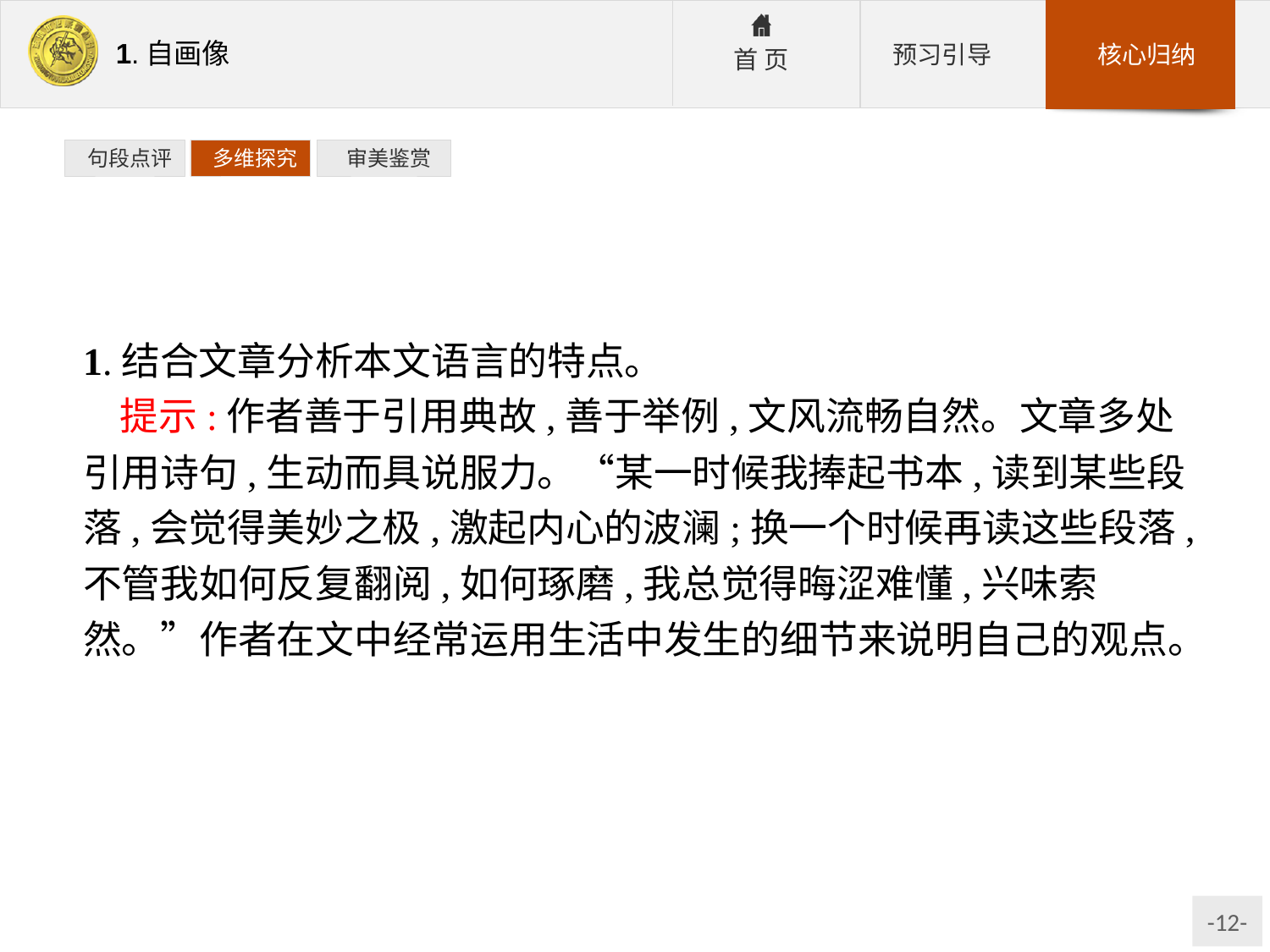

句段点评
 多维探究
 审美鉴赏
1.结合文章分析本文语言的特点。
提示:作者善于引用典故,善于举例,文风流畅自然。文章多处引用诗句,生动而具说服力。“某一时候我捧起书本,读到某些段落,会觉得美妙之极,激起内心的波澜;换一个时候再读这些段落,不管我如何反复翻阅,如何琢磨,我总觉得晦涩难懂,兴味索然。”作者在文中经常运用生活中发生的细节来说明自己的观点。